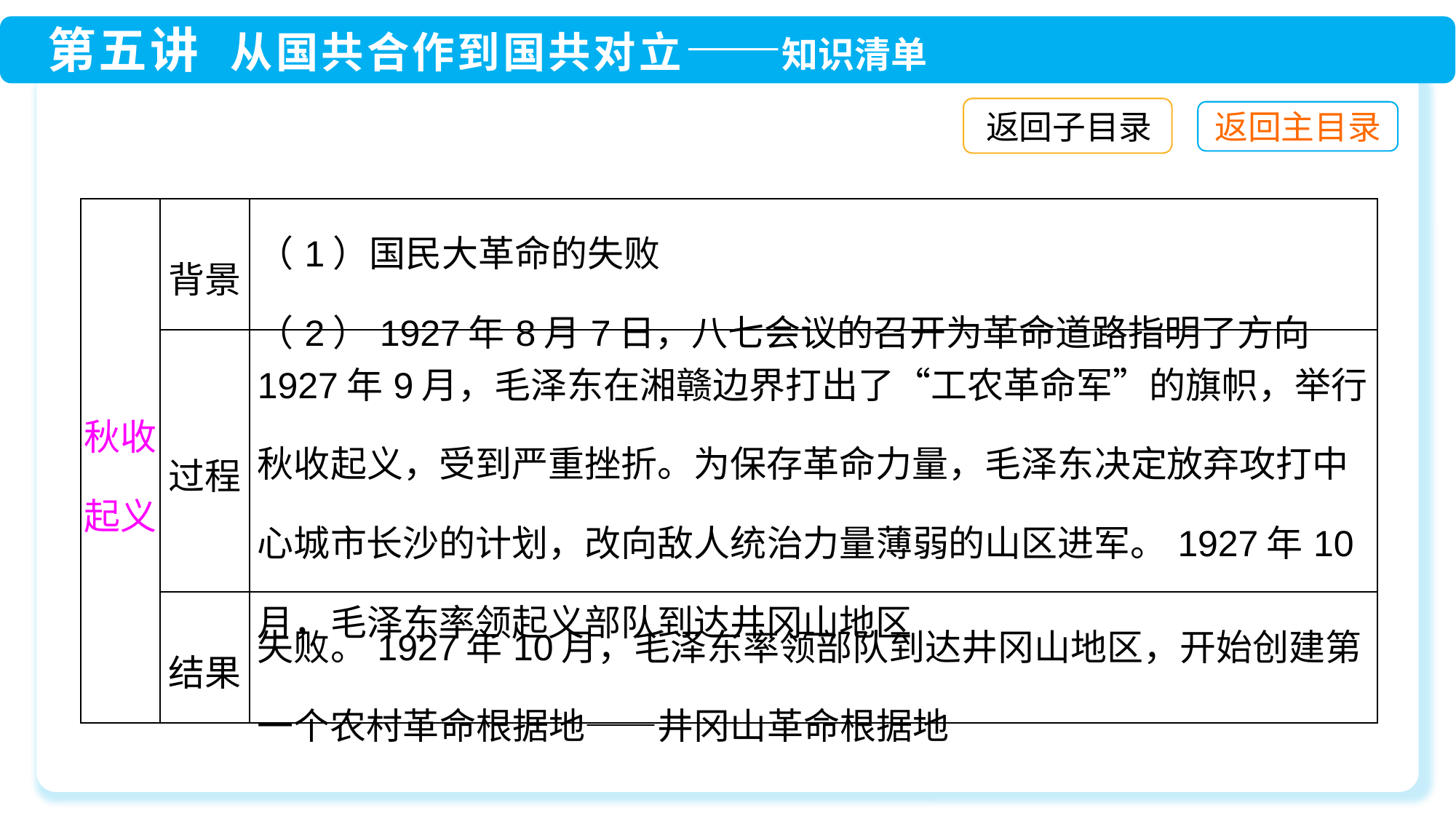

返回子目录
| 秋收起义 | 背景 | （1）国民大革命的失败 （2）1927年8月7日，八七会议的召开为革命道路指明了方向 |
| --- | --- | --- |
|  | 过程 | 1927年9月，毛泽东在湘赣边界打出了“工农革命军”的旗帜，举行秋收起义，受到严重挫折。为保存革命力量，毛泽东决定放弃攻打中心城市长沙的计划，改向敌人统治力量薄弱的山区进军。1927年10月，毛泽东率领起义部队到达井冈山地区 |
|  | 结果 | 失败。1927年10月，毛泽东率领部队到达井冈山地区，开始创建第一个农村革命根据地——井冈山革命根据地 |